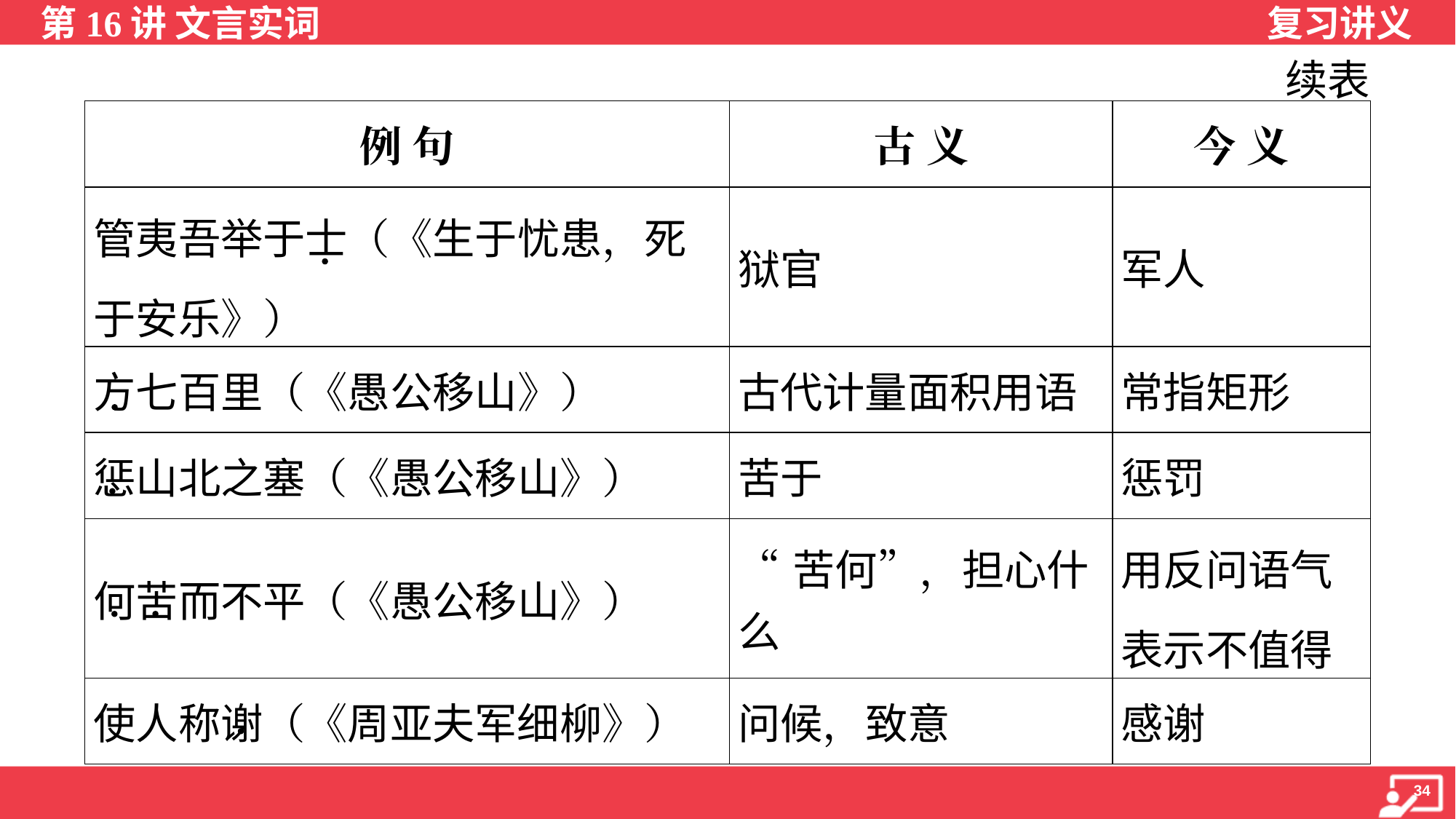

续表
| 例 句 | 古 义 | 今 义 |
| --- | --- | --- |
| 管夷吾举于士（《生于忧患，死于安乐》） | 狱官 | 军人 |
| 方七百里（《愚公移山》） | 古代计量面积用语 | 常指矩形 |
| 惩山北之塞（《愚公移山》） | 苦于 | 惩罚 |
| 何苦而不平（《愚公移山》） | “苦何”，担心什么 | 用反问语气表示不值得 |
| 使人称谢（《周亚夫军细柳》） | 问候，致意 | 感谢 |